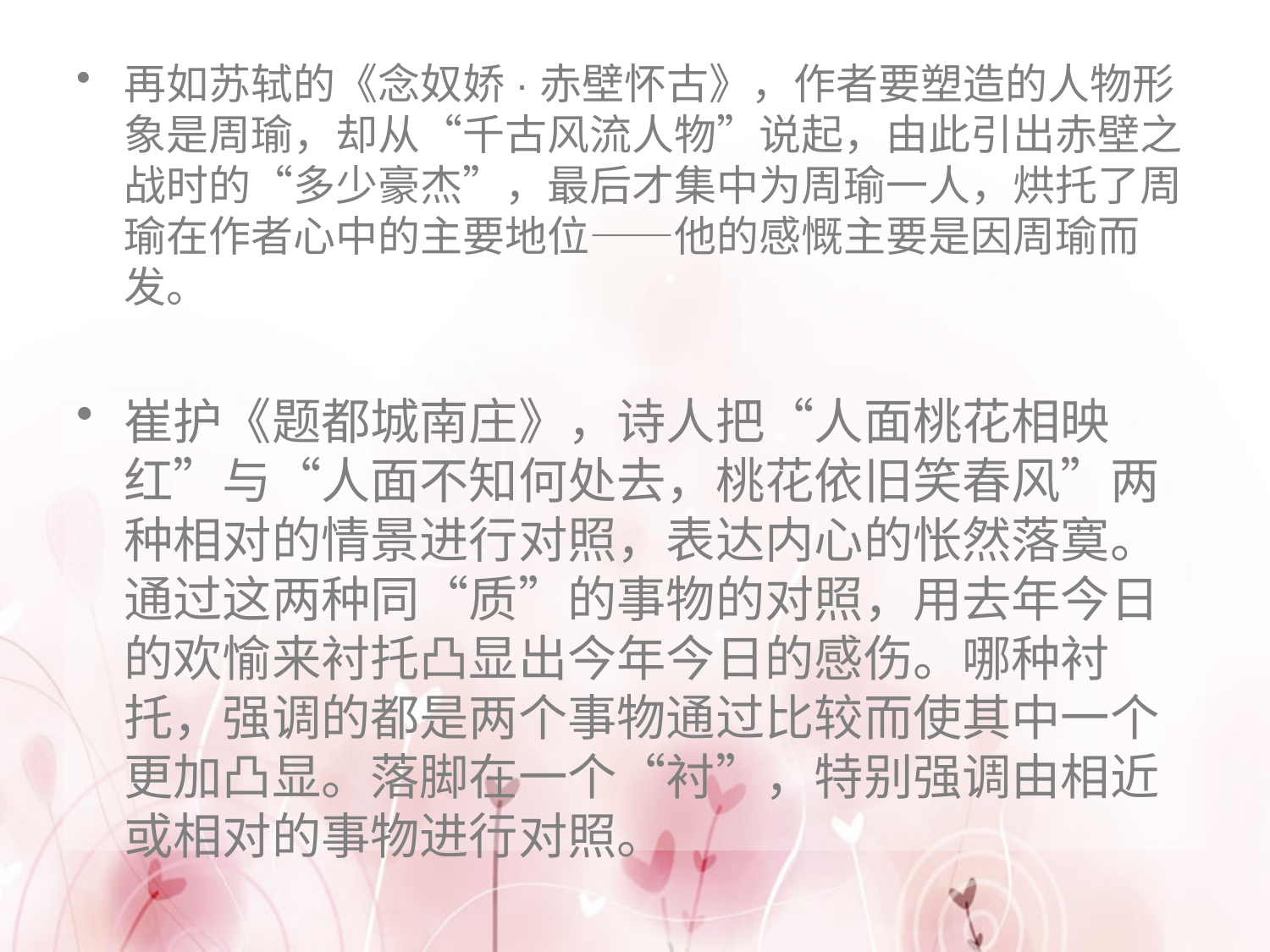

再如苏轼的《念奴娇·赤壁怀古》，作者要塑造的人物形象是周瑜，却从“千古风流人物”说起，由此引出赤壁之战时的“多少豪杰”，最后才集中为周瑜一人，烘托了周瑜在作者心中的主要地位——他的感慨主要是因周瑜而发。

崔护《题都城南庄》，诗人把“人面桃花相映红”与“人面不知何处去，桃花依旧笑春风”两种相对的情景进行对照，表达内心的怅然落寞。通过这两种同“质”的事物的对照，用去年今日的欢愉来衬托凸显出今年今日的感伤。哪种衬托，强调的都是两个事物通过比较而使其中一个更加凸显。落脚在一个“衬”，特别强调由相近或相对的事物进行对照。